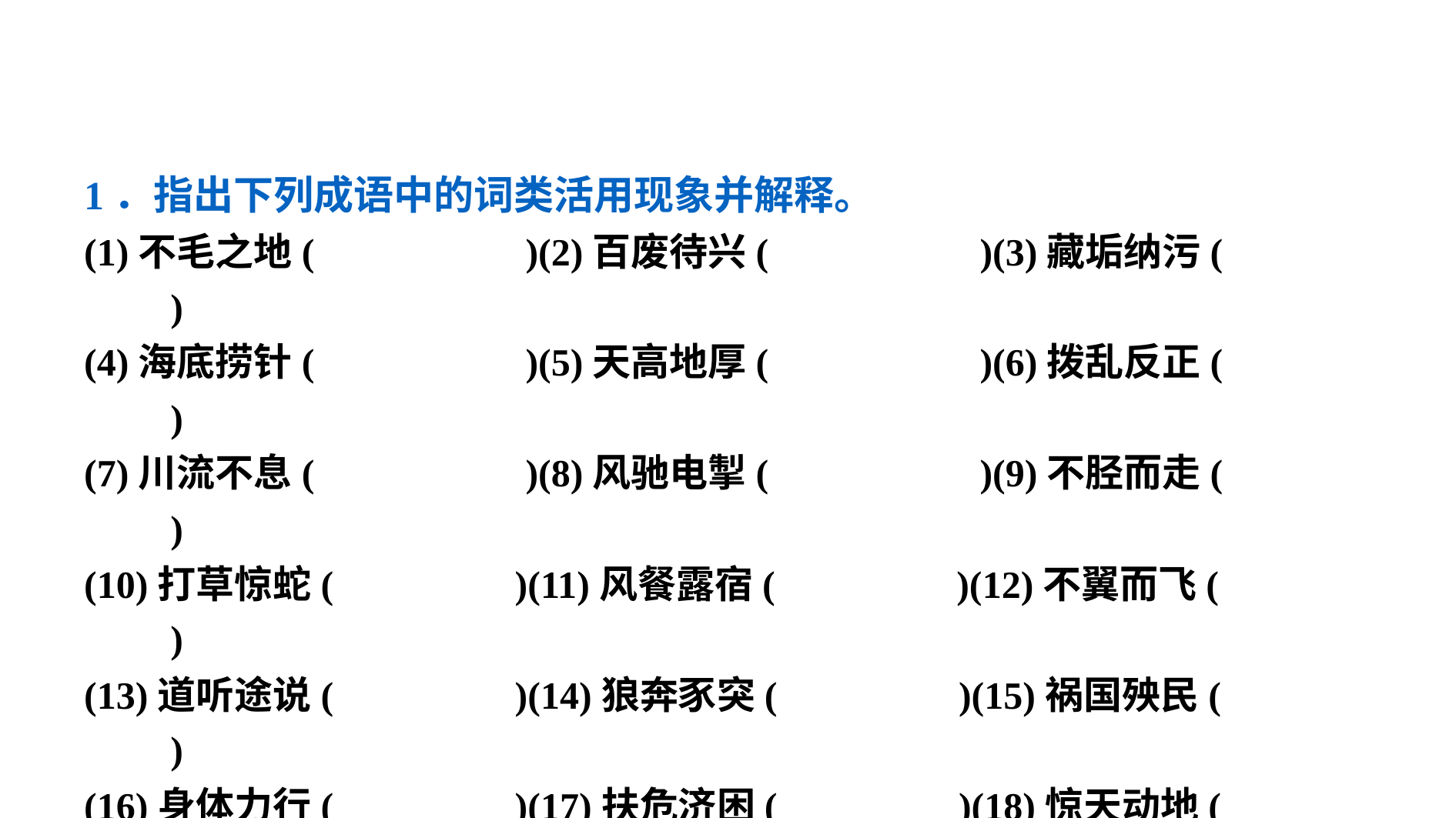

1．指出下列成语中的词类活用现象并解释。
(1)不毛之地(　　　　　)(2)百废待兴(　　　　　)(3)藏垢纳污(　　　　　)
(4)海底捞针(　　　　　)(5)天高地厚(　　　　　)(6)拨乱反正(　　　　　)
(7)川流不息(　　　　　)(8)风驰电掣(　　　　　)(9)不胫而走(　　　　　)
(10)打草惊蛇(　　　　 )(11)风餐露宿(　　　 　)(12)不翼而飞(　　　　　)
(13)道听途说(　　　 　)(14)狼奔豕突(　　 　　)(15)祸国殃民(　　　　　)
(16)身体力行(　　 　　)(17)扶危济困(　　　 　)(18)惊天动地(　　　　　)
(19)口是心非(　　　 　)(20)雷厉风行(　　 　　)(21)耳提面命(　　　　　)
(22)旁征博引(　　　 　)(23)起死回生(　　 　　)(24)气象万千(　   　　　)
(25)取长补短(　　 　　)(26)荣宗耀祖(　　　　)